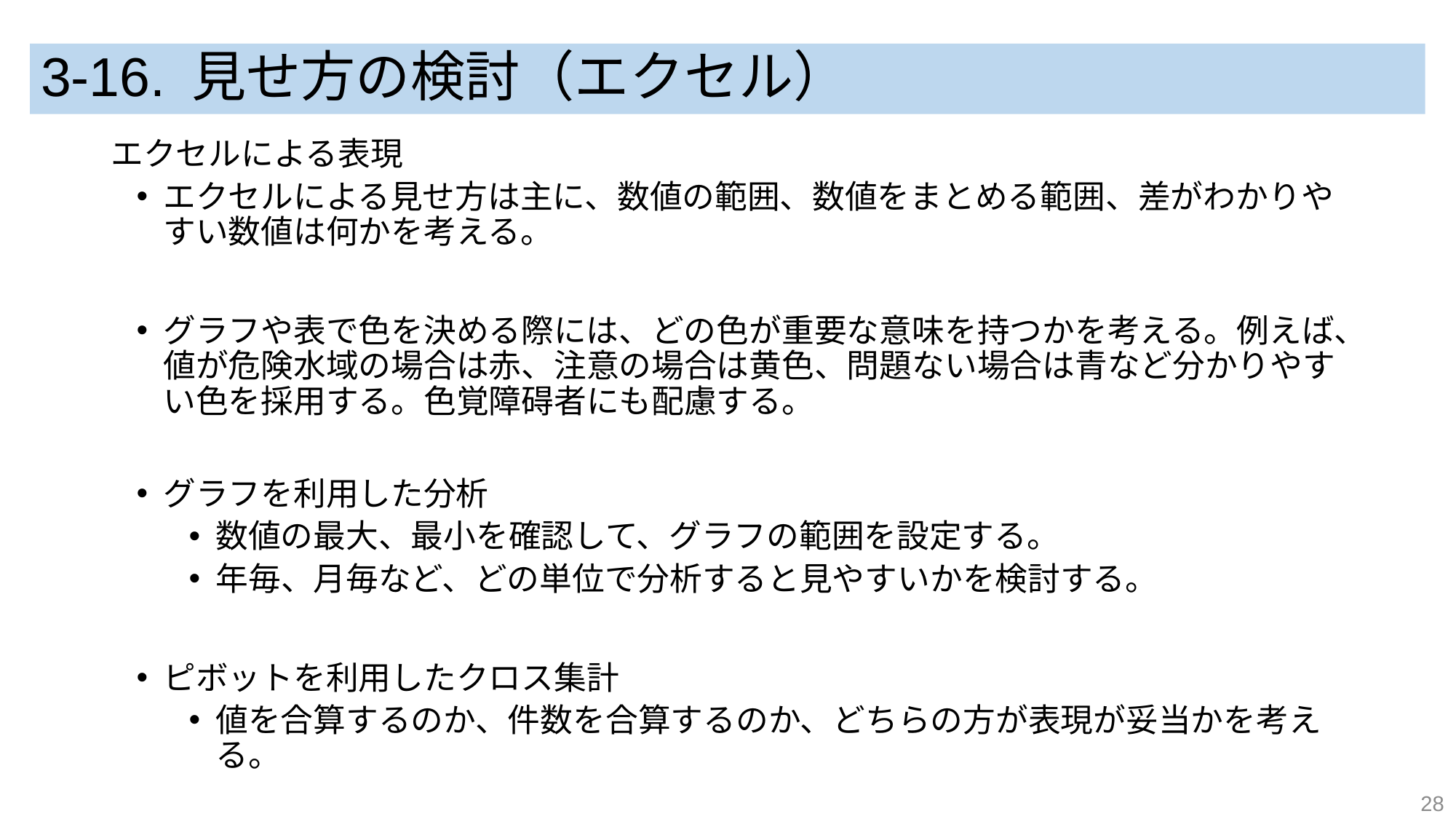

# 3-16. 見せ方の検討（エクセル）
エクセルによる表現
エクセルによる見せ方は主に、数値の範囲、数値をまとめる範囲、差がわかりやすい数値は何かを考える。

グラフや表で色を決める際には、どの色が重要な意味を持つかを考える。例えば、値が危険水域の場合は赤、注意の場合は黄色、問題ない場合は青など分かりやすい色を採用する。色覚障碍者にも配慮する。

グラフを利用した分析
数値の最大、最小を確認して、グラフの範囲を設定する。
年毎、月毎など、どの単位で分析すると見やすいかを検討する。

ピボットを利用したクロス集計
値を合算するのか、件数を合算するのか、どちらの方が表現が妥当かを考える。

28